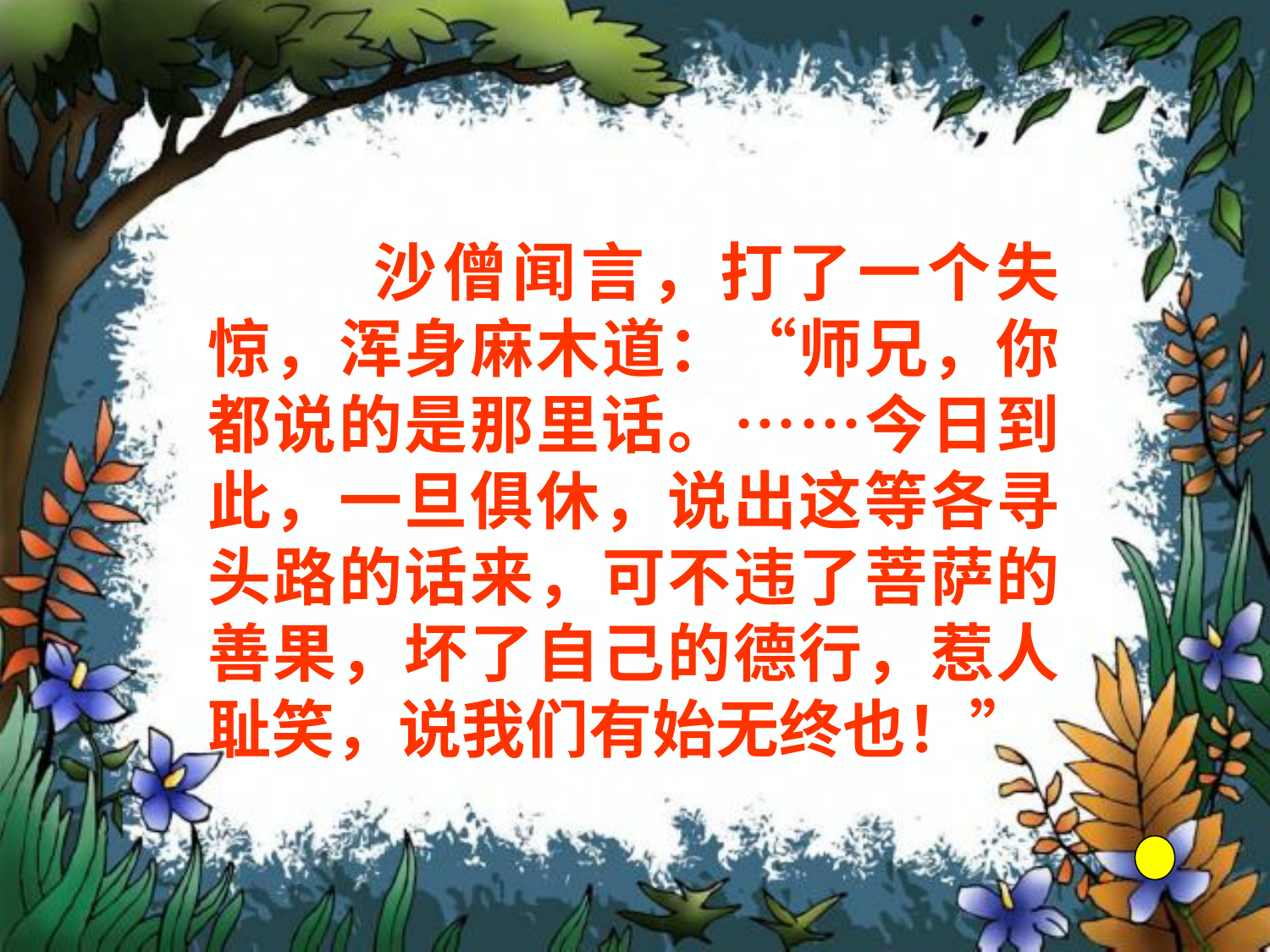

沙僧闻言，打了一个失惊，浑身麻木道：“师兄，你都说的是那里话。……今日到此，一旦俱休，说出这等各寻头路的话来，可不违了菩萨的善果，坏了自己的德行，惹人耻笑，说我们有始无终也！”